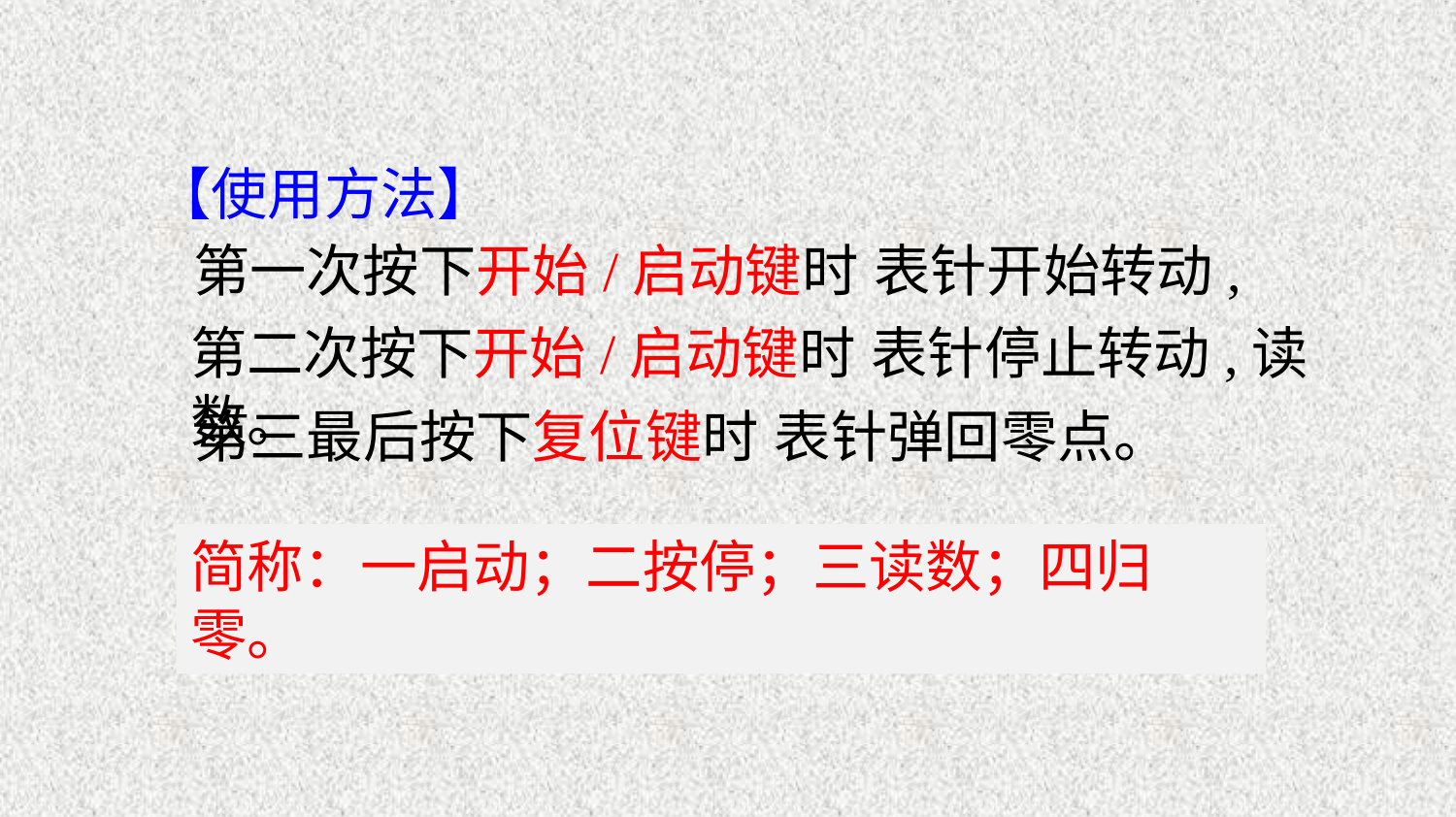

【使用方法】

第一次按下开始/启动键时 表针开始转动,
第二次按下开始/启动键时 表针停止转动,读数。
第三最后按下复位键时 表针弹回零点。
简称：一启动；二按停；三读数；四归零。